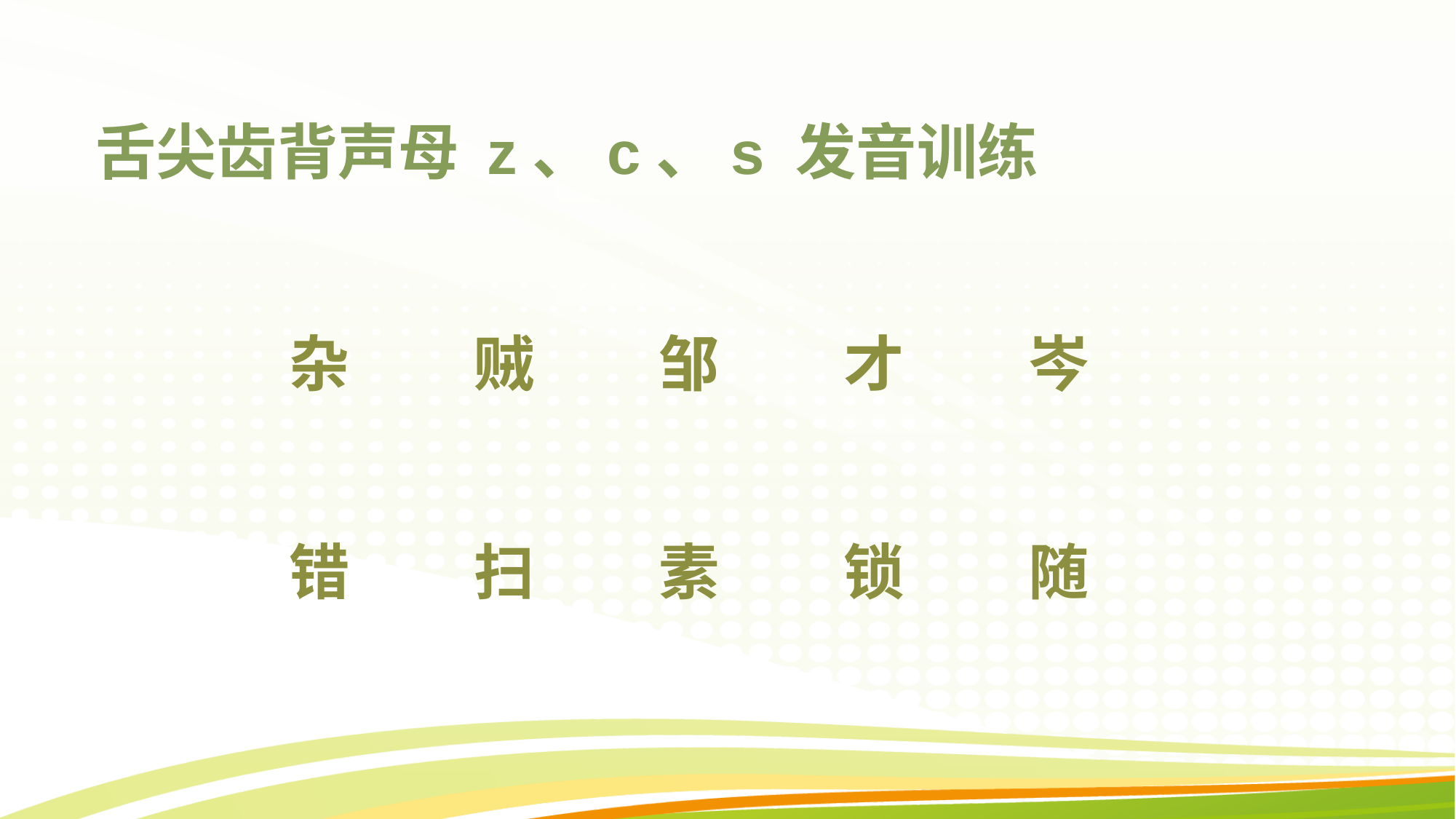

# 舌尖齿背声母 z、c、s 发音训练
杂
贼
才
岑
邹
错
扫
素
锁
随